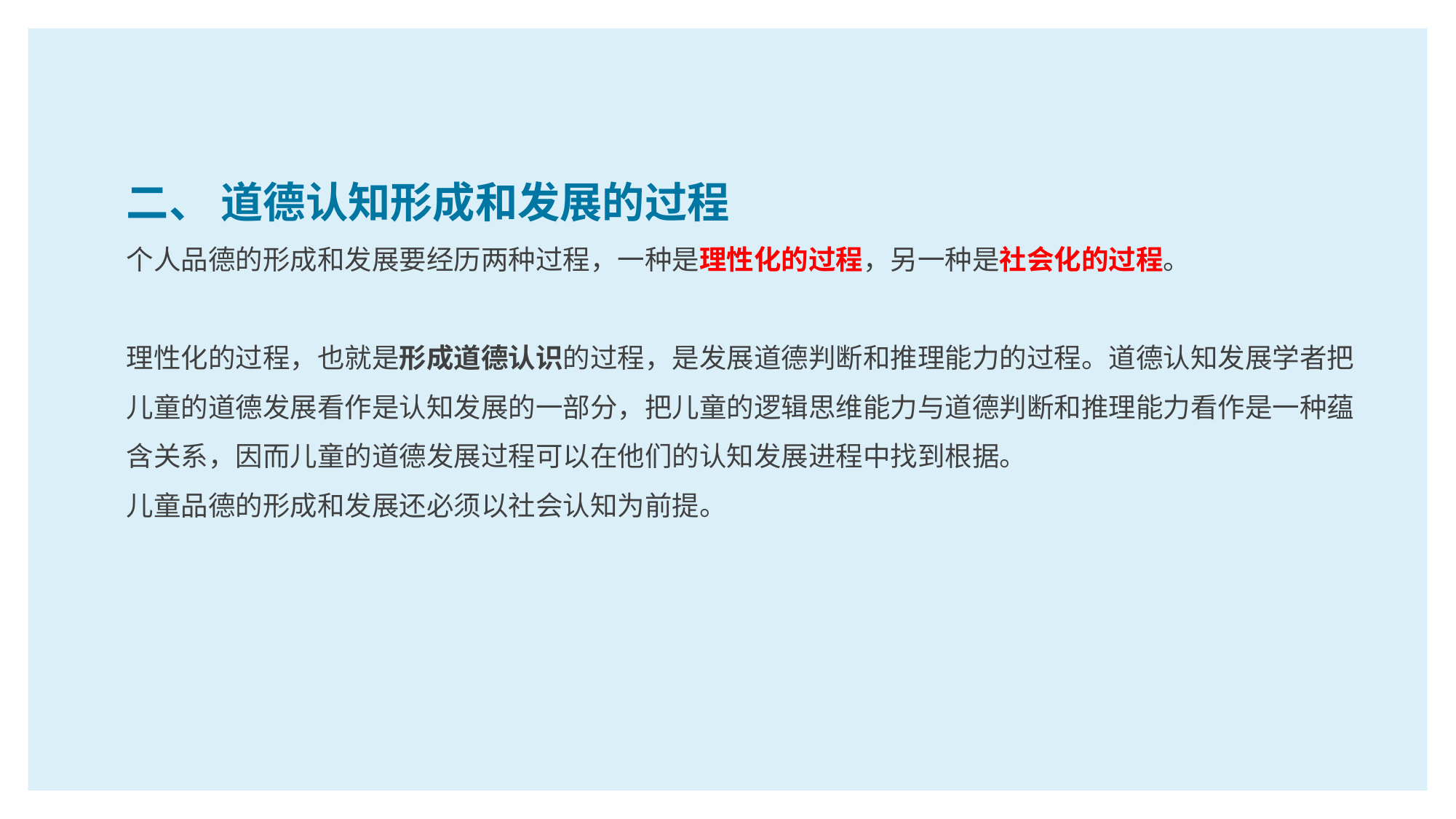

二、 道德认知形成和发展的过程
个人品德的形成和发展要经历两种过程，一种是理性化的过程，另一种是社会化的过程。

理性化的过程，也就是形成道德认识的过程，是发展道德判断和推理能力的过程。道德认知发展学者把儿童的道德发展看作是认知发展的一部分，把儿童的逻辑思维能力与道德判断和推理能力看作是一种蕴含关系，因而儿童的道德发展过程可以在他们的认知发展进程中找到根据。
儿童品德的形成和发展还必须以社会认知为前提。